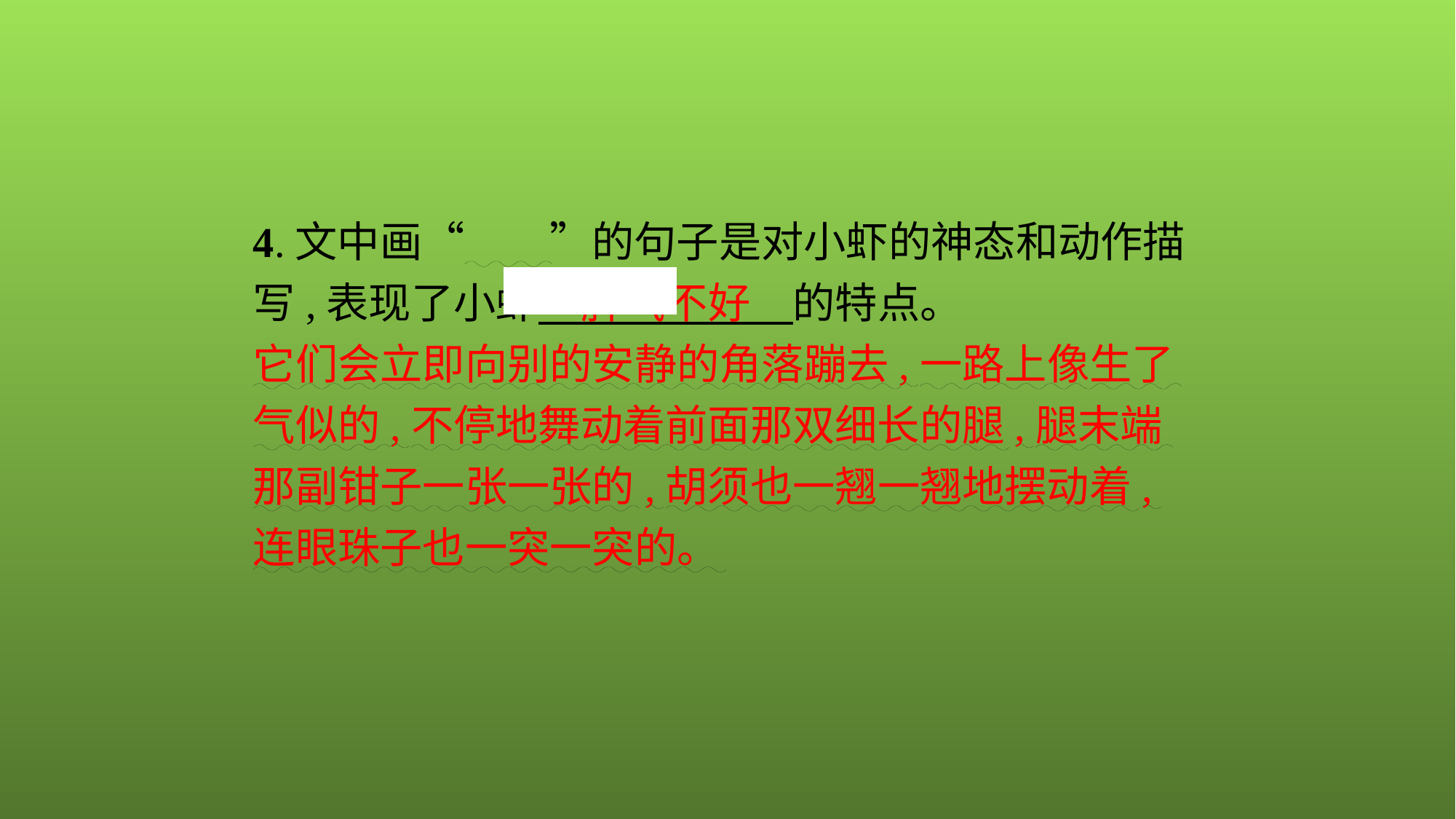

4.文中画“　　”的句子是对小虾的神态和动作描写,表现了小虾　脾气不好　的特点。
它们会立即向别的安静的角落蹦去,一路上像生了气似的,不停地舞动着前面那双细长的腿,腿末端那副钳子一张一张的,胡须也一翘一翘地摆动着,连眼珠子也一突一突的。